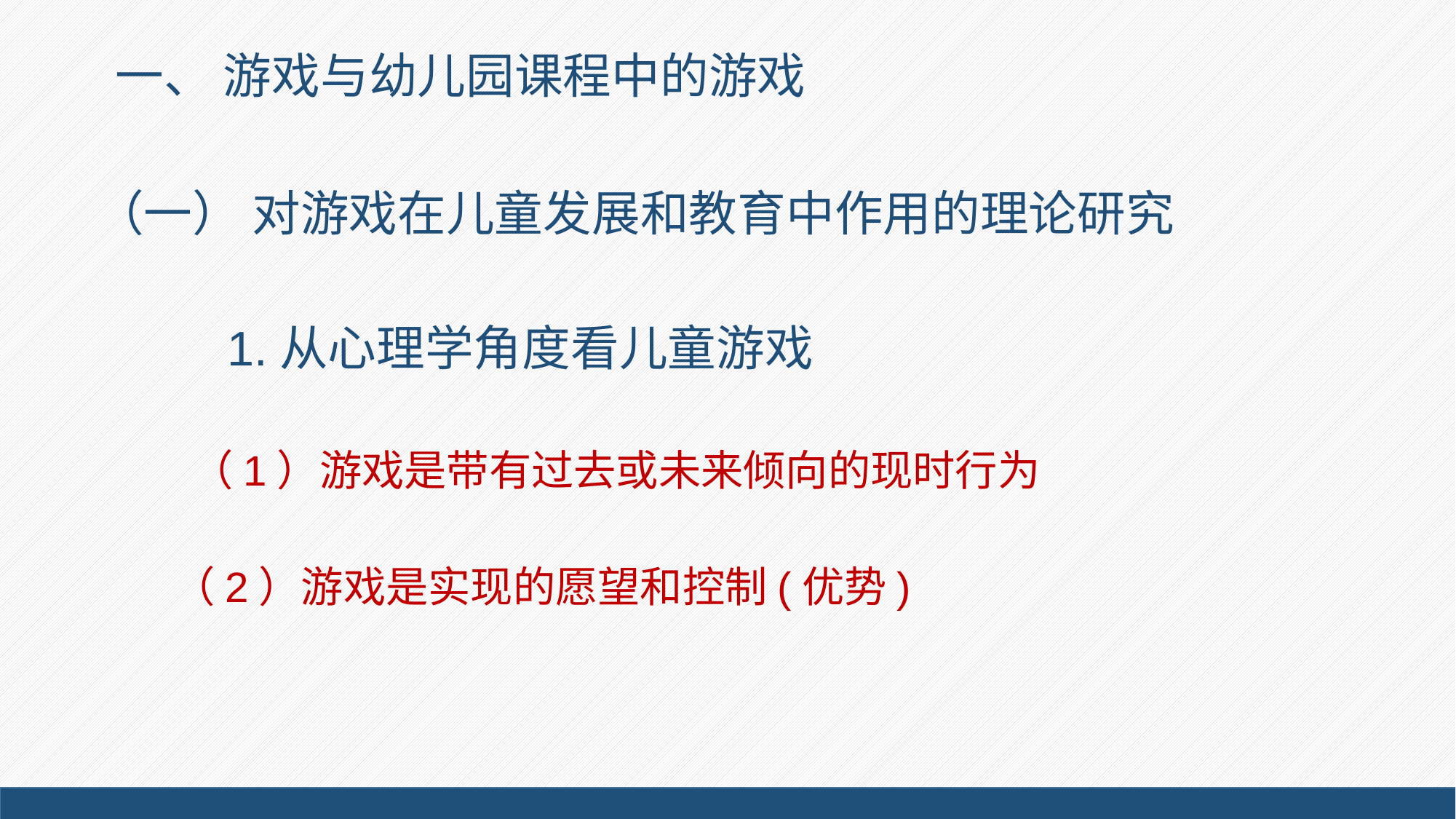

# 一、 游戏与幼儿园课程中的游戏
（一） 对游戏在儿童发展和教育中作用的理论研究
1.从心理学角度看儿童游戏
（1）游戏是带有过去或未来倾向的现时行为
（2）游戏是实现的愿望和控制(优势)